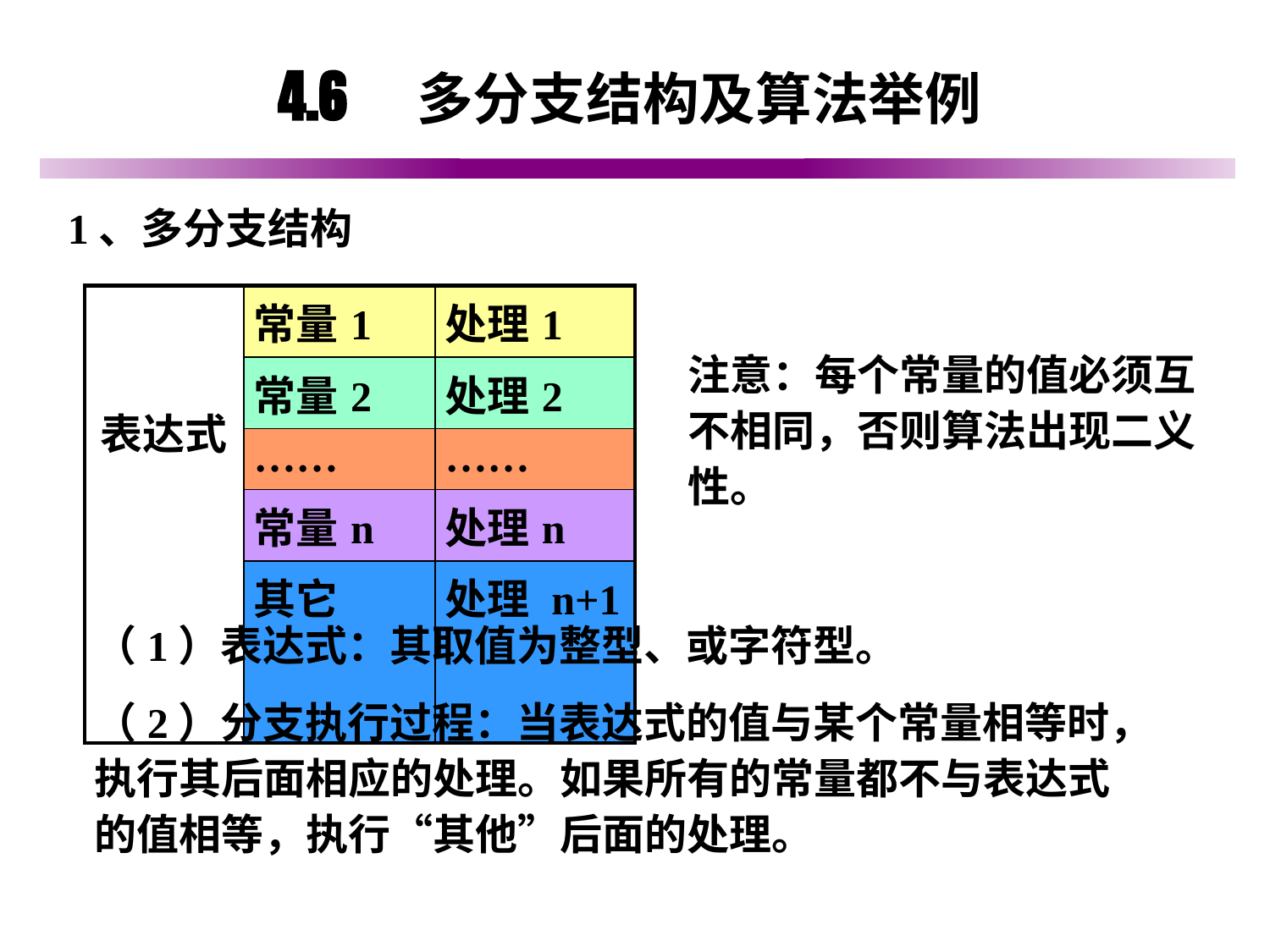

# 4.6　多分支结构及算法举例
1、多分支结构
| 表达式 | 常量1 | 处理1 |
| --- | --- | --- |
|  | 常量2 | 处理2 |
|  | …… | …… |
|  | 常量n | 处理n |
|  | 其它 | 处理 n+1 |
注意：每个常量的值必须互不相同，否则算法出现二义性。
（1）表达式：其取值为整型、或字符型。
（2）分支执行过程：当表达式的值与某个常量相等时，执行其后面相应的处理。如果所有的常量都不与表达式的值相等，执行“其他”后面的处理。